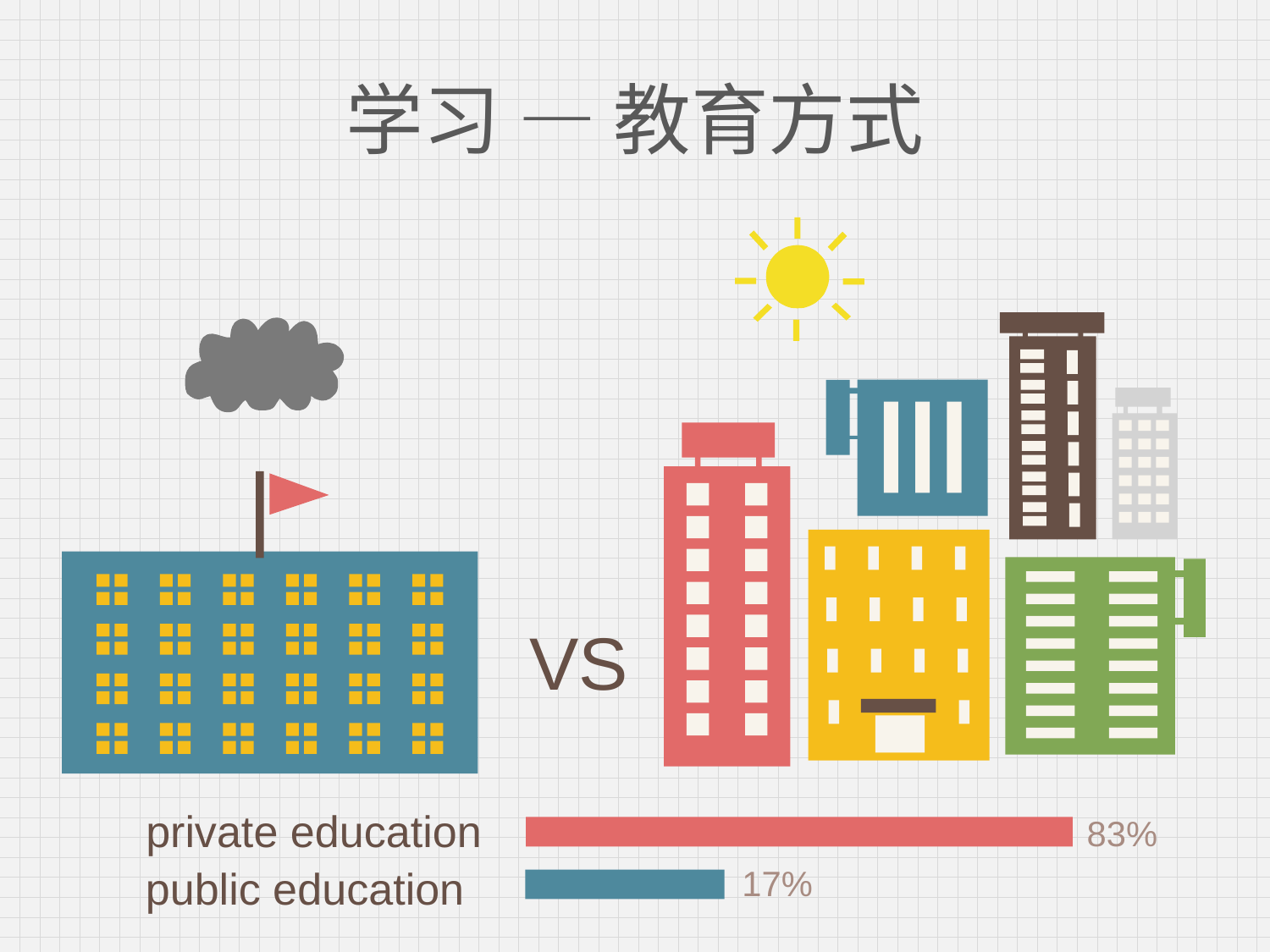

# 学习 — 教育方式

VS
private education
83%

public education
17%